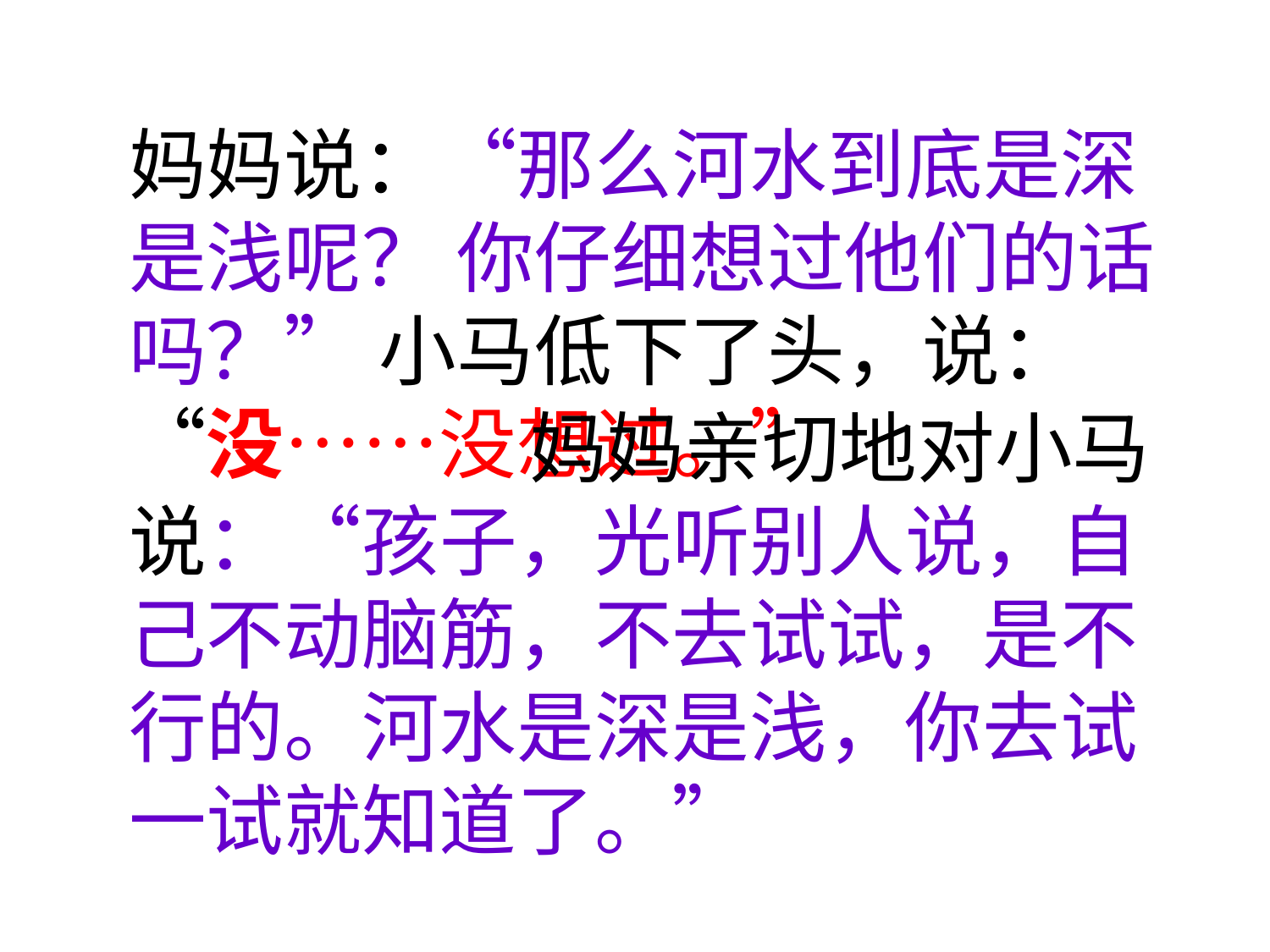

妈妈说：“那么河水到底是深是浅呢？ 你仔细想过他们的话吗？” 小马低下了头，说：“没……没想过。”
                      妈妈亲切地对小马说：“孩子，光听别人说，自己不动脑筋，不去试试，是不行的。河水是深是浅，你去试一试就知道了。”